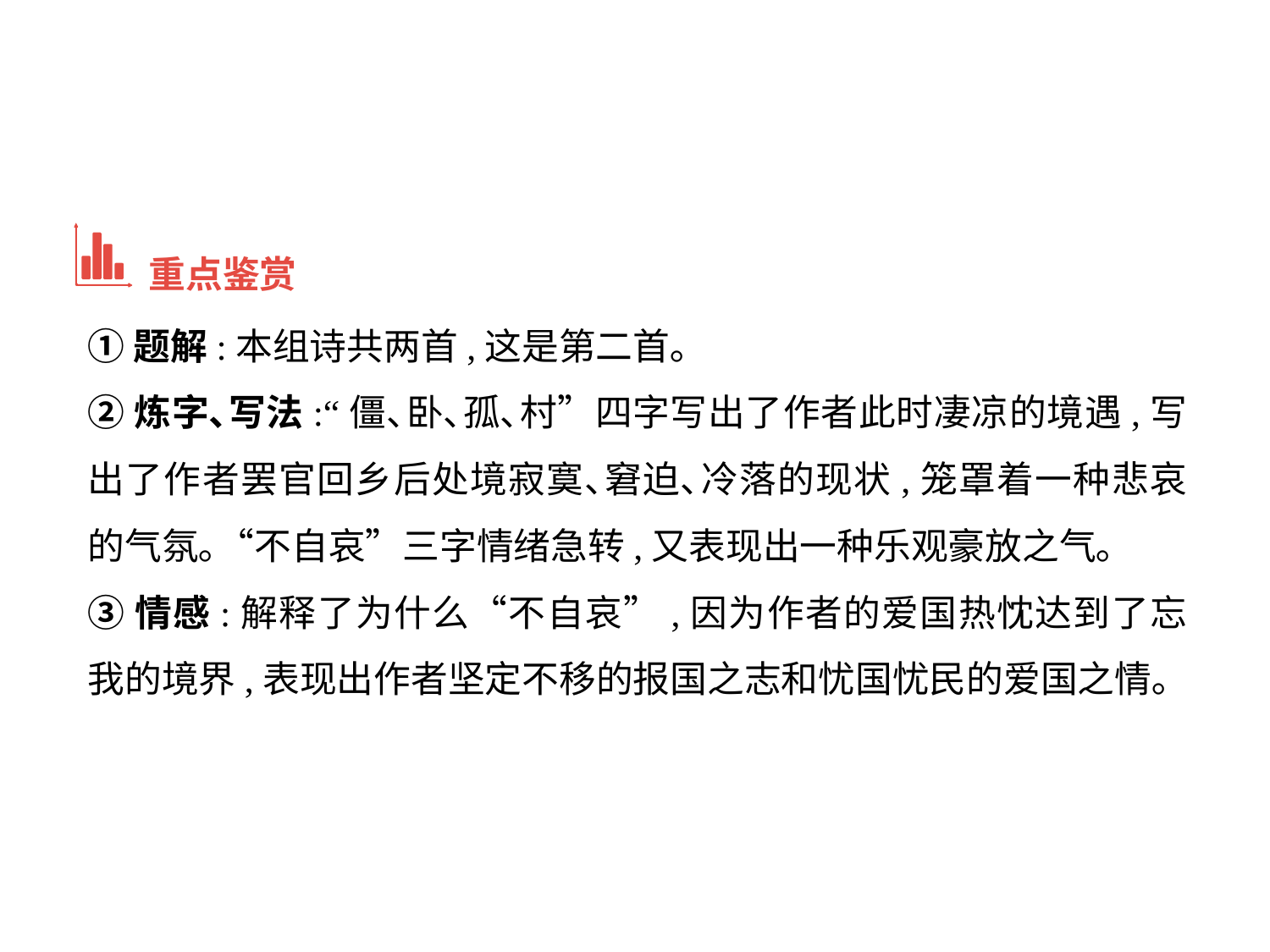

重点鉴赏
①题解:本组诗共两首,这是第二首｡
②炼字､写法:“僵､卧､孤､村”四字写出了作者此时凄凉的境遇,写出了作者罢官回乡后处境寂寞､窘迫､冷落的现状,笼罩着一种悲哀的气氛｡“不自哀”三字情绪急转,又表现出一种乐观豪放之气｡
③情感:解释了为什么“不自哀”,因为作者的爱国热忱达到了忘我的境界,表现出作者坚定不移的报国之志和忧国忧民的爱国之情｡